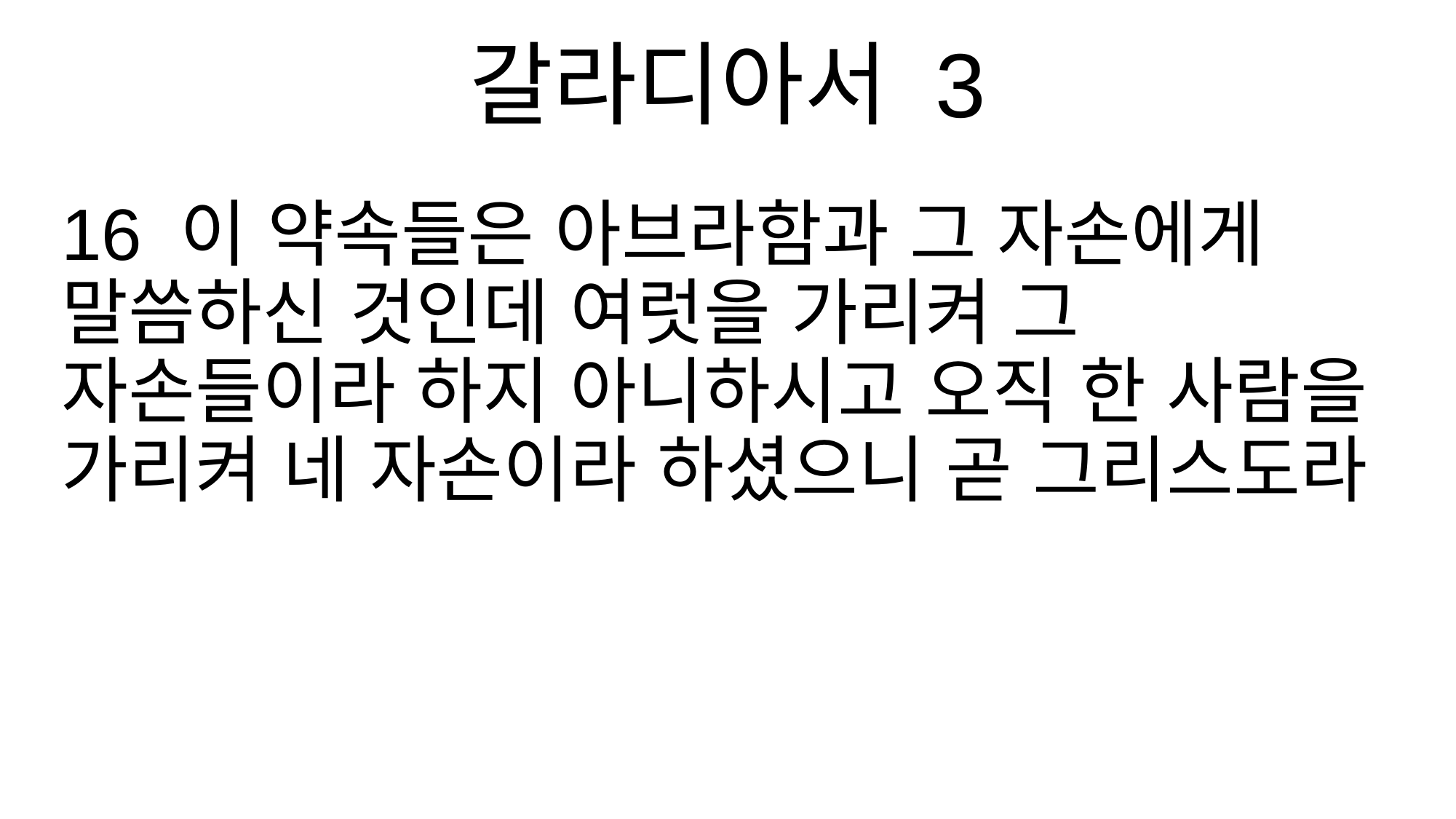

갈라디아서 3
16 이 약속들은 아브라함과 그 자손에게 말씀하신 것인데 여럿을 가리켜 그 자손들이라 하지 아니하시고 오직 한 사람을 가리켜 네 자손이라 하셨으니 곧 그리스도라